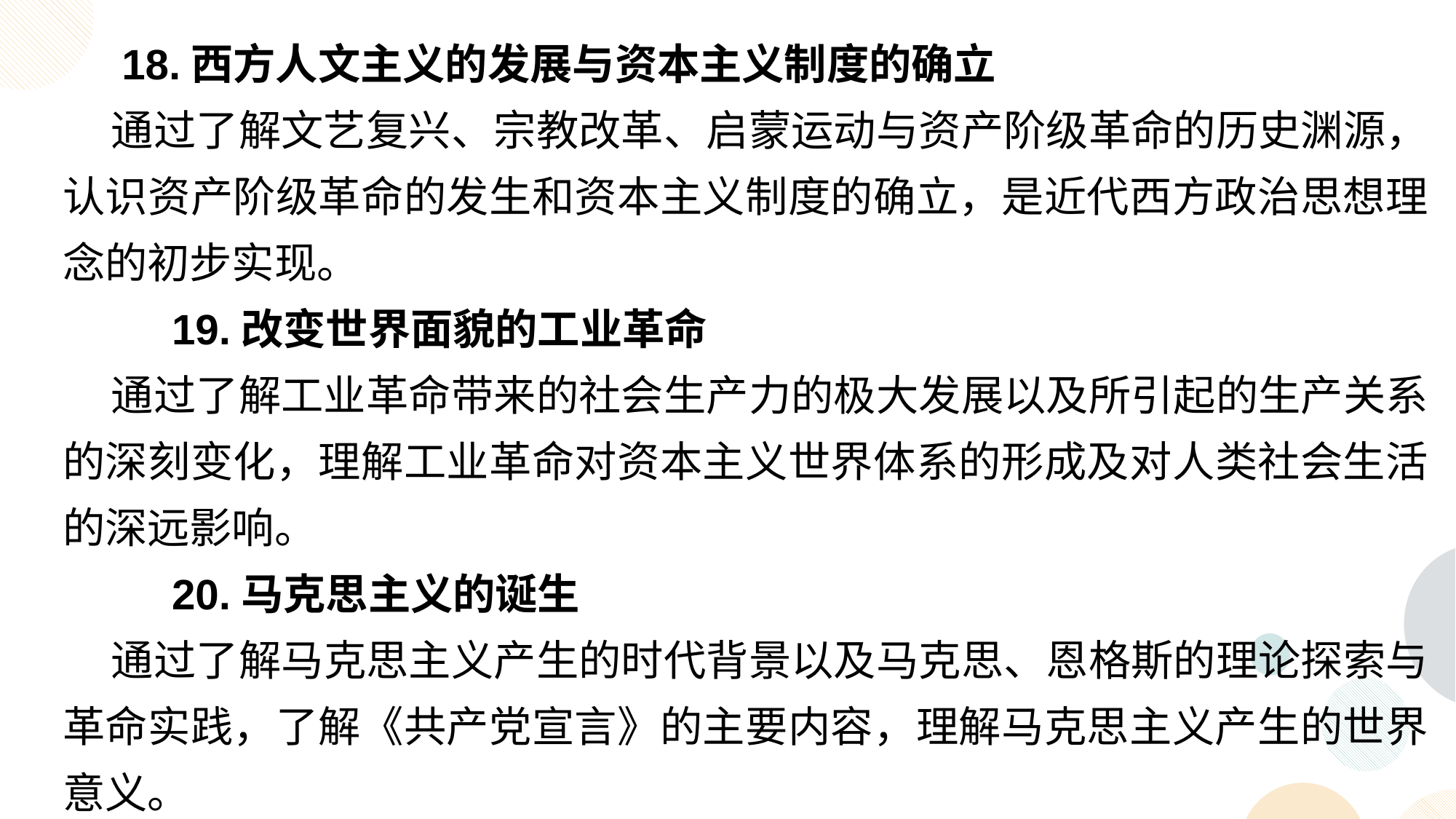

18.西方人文主义的发展与资本主义制度的确立
    通过了解文艺复兴、宗教改革、启蒙运动与资产阶级革命的历史渊源，认识资产阶级革命的发生和资本主义制度的确立，是近代西方政治思想理念的初步实现。
	19.改变世界面貌的工业革命
    通过了解工业革命带来的社会生产力的极大发展以及所引起的生产关系的深刻变化，理解工业革命对资本主义世界体系的形成及对人类社会生活的深远影响。
	20.马克思主义的诞生
    通过了解马克思主义产生的时代背景以及马克思、恩格斯的理论探索与革命实践，了解《共产党宣言》的主要内容，理解马克思主义产生的世界意义。